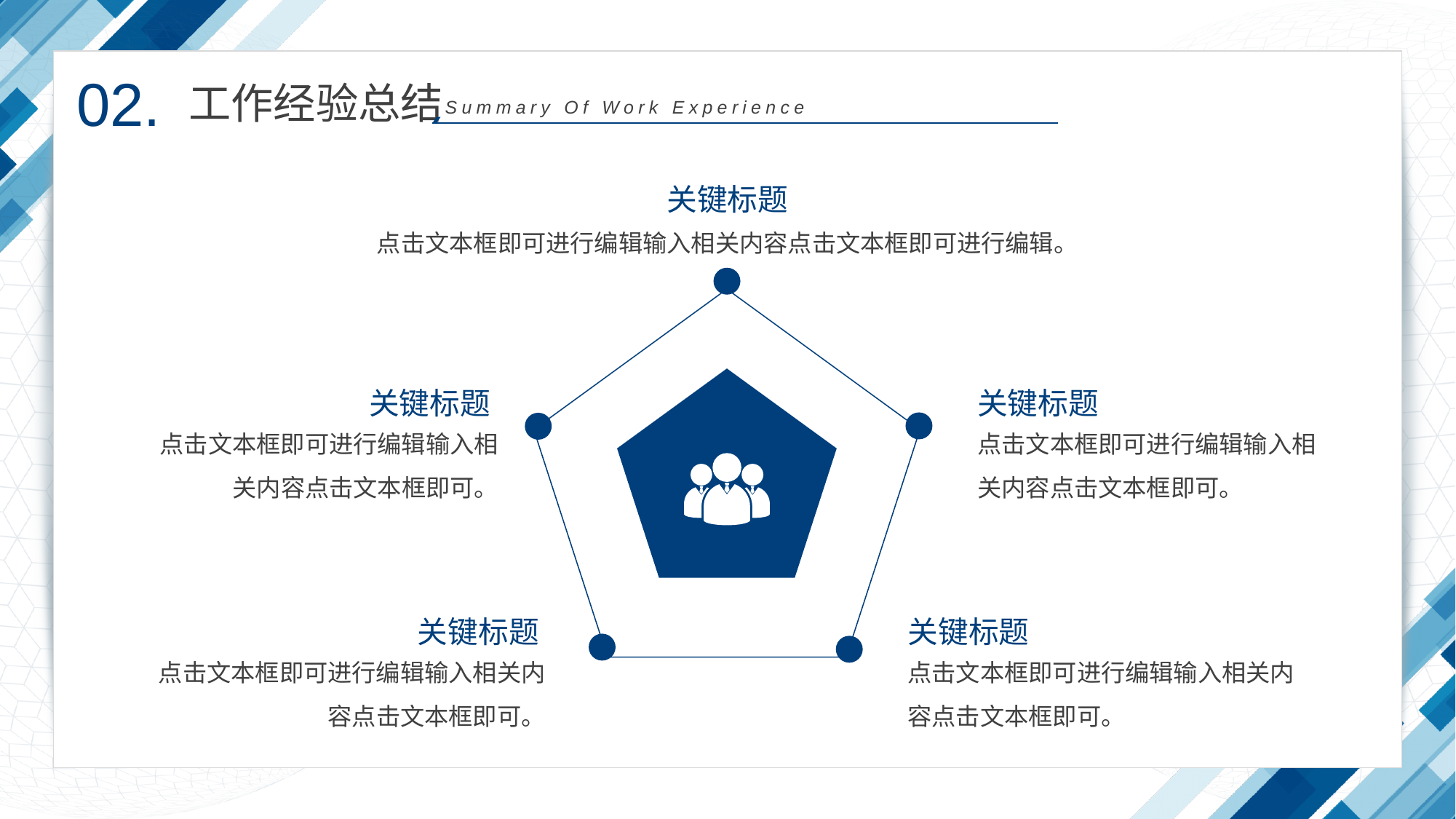

02.
工作经验总结
Summary Of Work Experience

关键标题
点击文本框即可进行编辑输入相关内容点击文本框即可进行编辑。

关键标题
点击文本框即可进行编辑输入相关内容点击文本框即可。
关键标题
点击文本框即可进行编辑输入相关内容点击文本框即可。
关键标题
点击文本框即可进行编辑输入相关内容点击文本框即可。
关键标题
点击文本框即可进行编辑输入相关内容点击文本框即可。